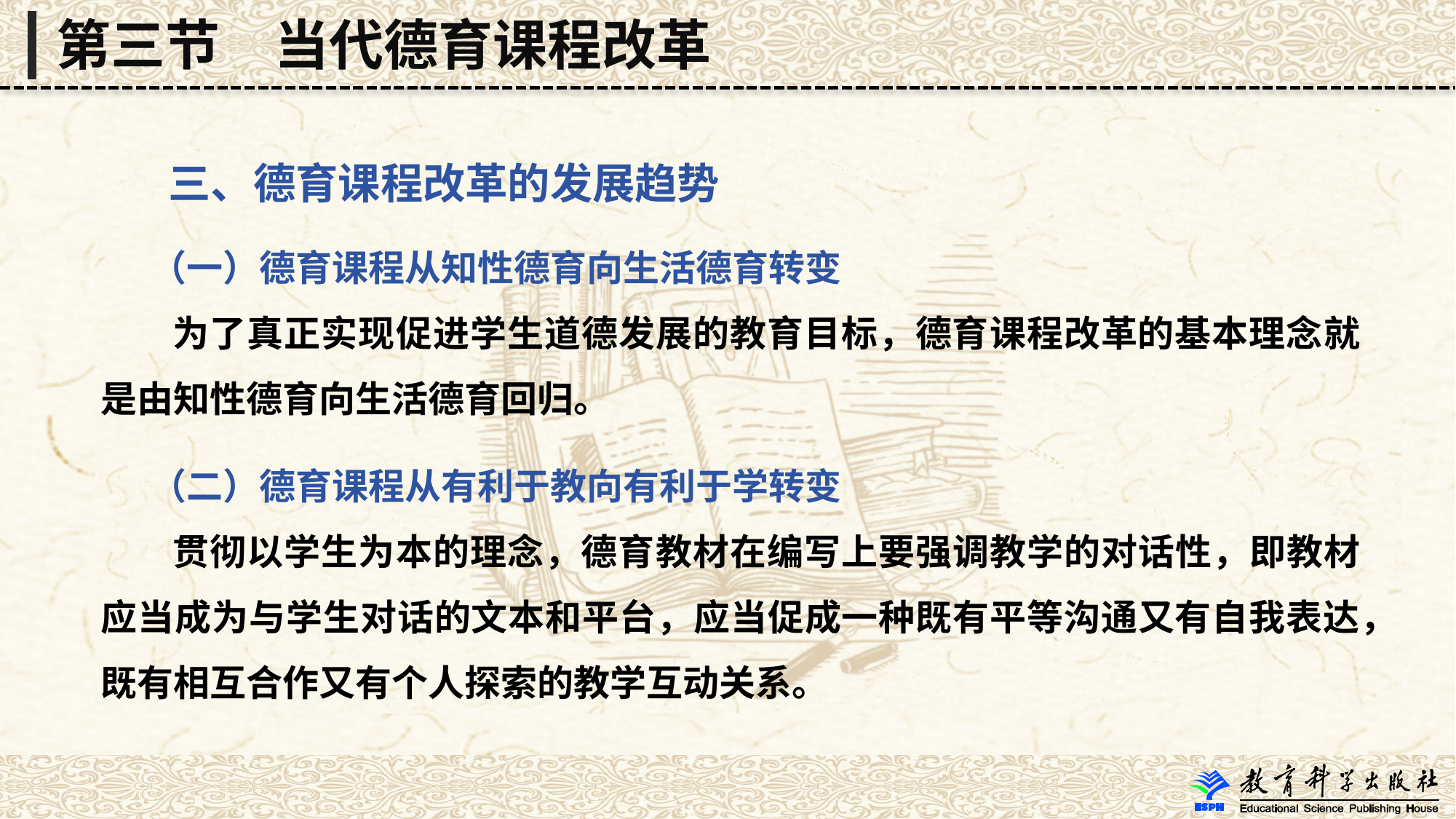

第三节　当代德育课程改革
      三、德育课程改革的发展趋势

     （一）德育课程从知性德育向生活德育转变
       为了真正实现促进学生道德发展的教育目标，德育课程改革的基本理念就是由知性德育向生活德育回归。

     （二）德育课程从有利于教向有利于学转变
       贯彻以学生为本的理念，德育教材在编写上要强调教学的对话性，即教材应当成为与学生对话的文本和平台，应当促成一种既有平等沟通又有自我表达，既有相互合作又有个人探索的教学互动关系。